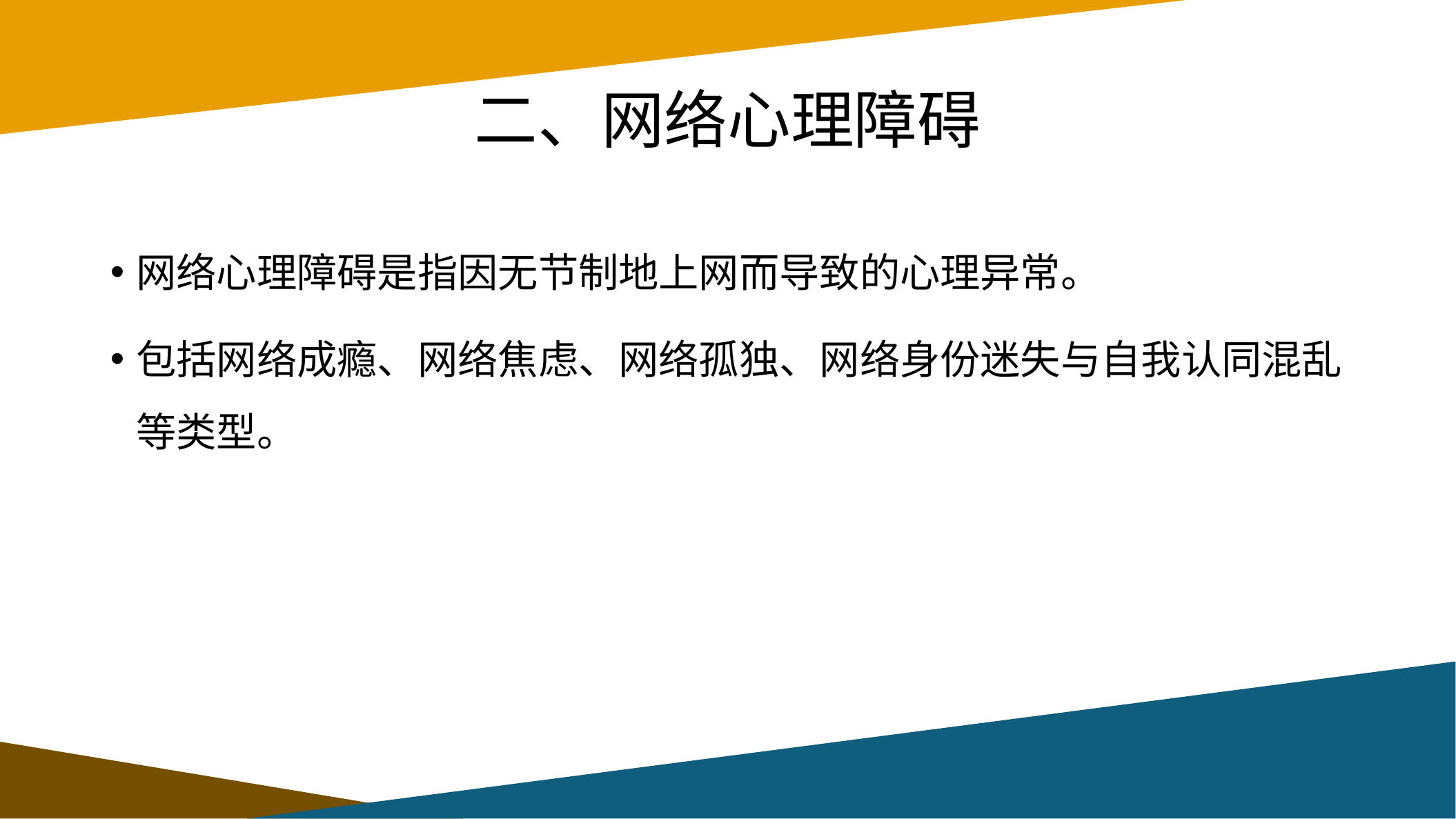

# 二、网络心理障碍
网络心理障碍是指因无节制地上网而导致的心理异常。
包括网络成瘾、网络焦虑、网络孤独、网络身份迷失与自我认同混乱等类型。